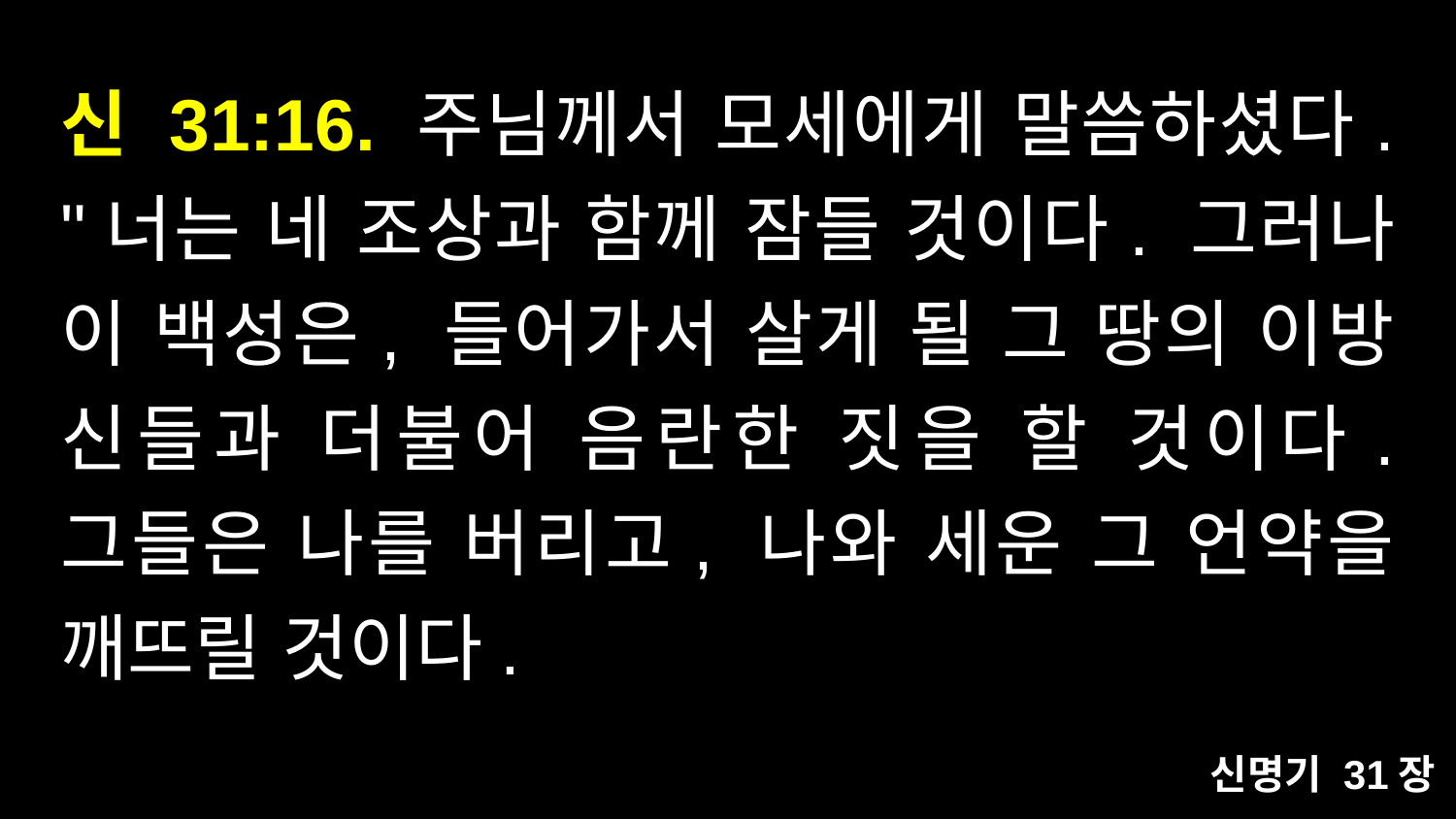

# 신 31:16. 주님께서 모세에게 말씀하셨다. "너는 네 조상과 함께 잠들 것이다. 그러나 이 백성은, 들어가서 살게 될 그 땅의 이방 신들과 더불어 음란한 짓을 할 것이다. 그들은 나를 버리고, 나와 세운 그 언약을 깨뜨릴 것이다.
신명기 31장